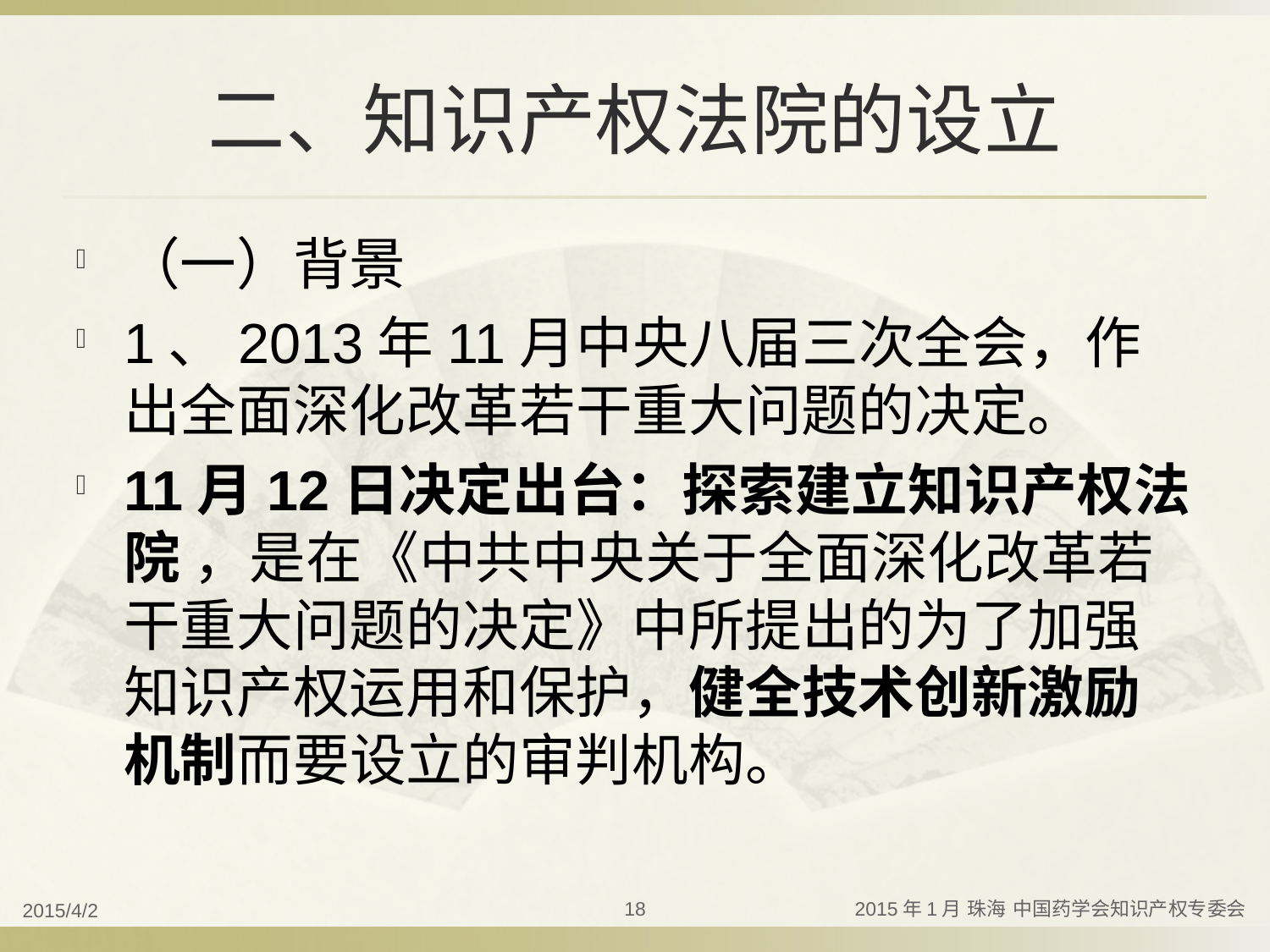

# 二、知识产权法院的设立
（一）背景
1、2013年11月中央八届三次全会，作出全面深化改革若干重大问题的决定。
11月12日决定出台：探索建立知识产权法院 ，是在《中共中央关于全面深化改革若干重大问题的决定》中所提出的为了加强知识产权运用和保护，健全技术创新激励机制而要设立的审判机构。
2015/4/2
18
2015年1月 珠海 中国药学会知识产权专委会